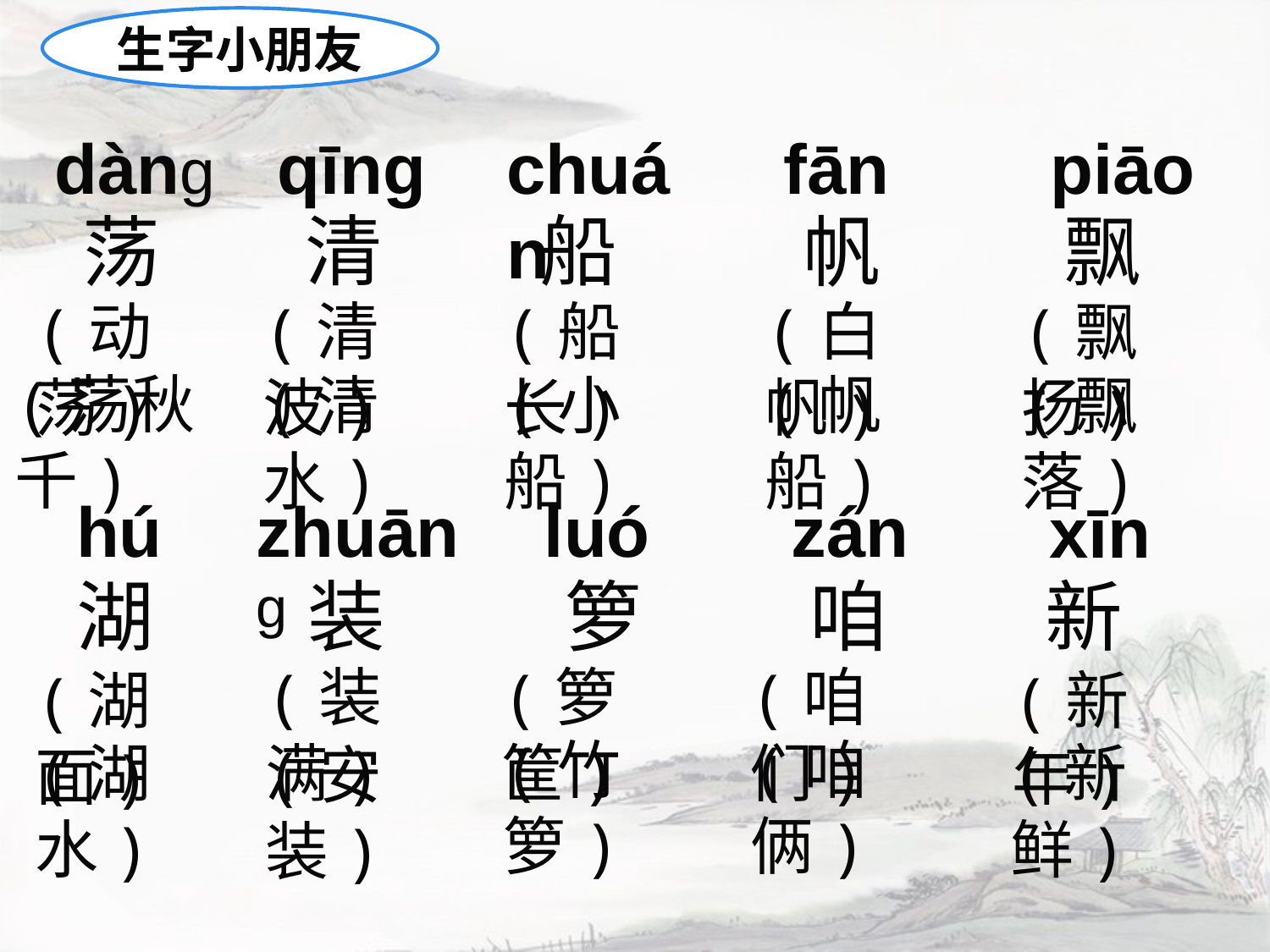

生字小朋友
dàng
chuán
qīng
fān
piāo
船
飘
清
荡
帆
(动荡)
(荡秋千)
(船长)
(小船)
(白帆)
(帆船)
(清波)
(清水)
(飘扬)
(飘落)
hú
luó
zán
zhuāng
xīn
湖
装
箩
咱
新
(装满)
(安装)
(箩筐)
(竹箩)
(咱们)
(咱俩)
(湖面)
(湖水)
(新年)
(新鲜)